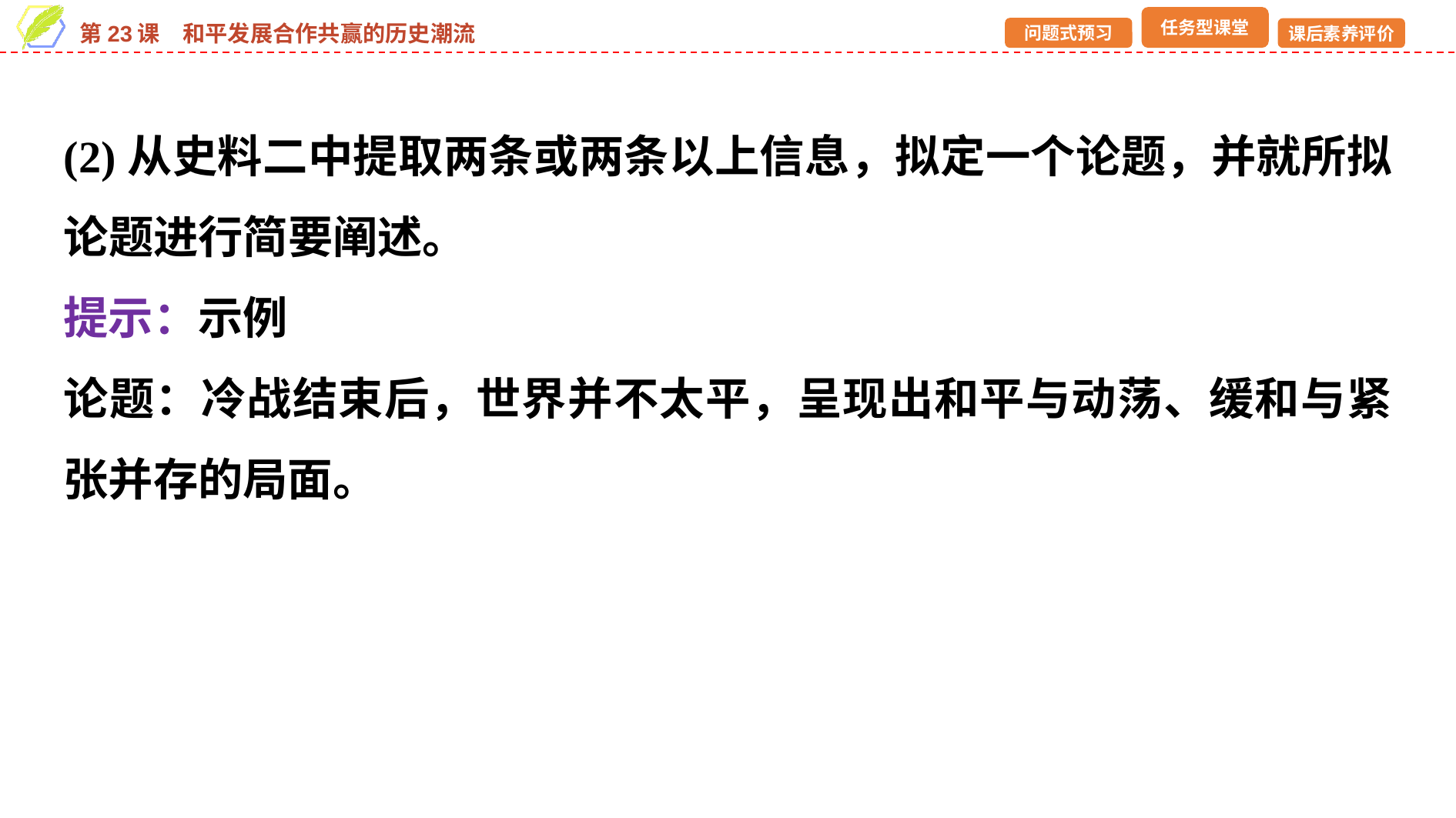

(2)从史料二中提取两条或两条以上信息，拟定一个论题，并就所拟论题进行简要阐述。
提示：示例
论题：冷战结束后，世界并不太平，呈现出和平与动荡、缓和与紧张并存的局面。